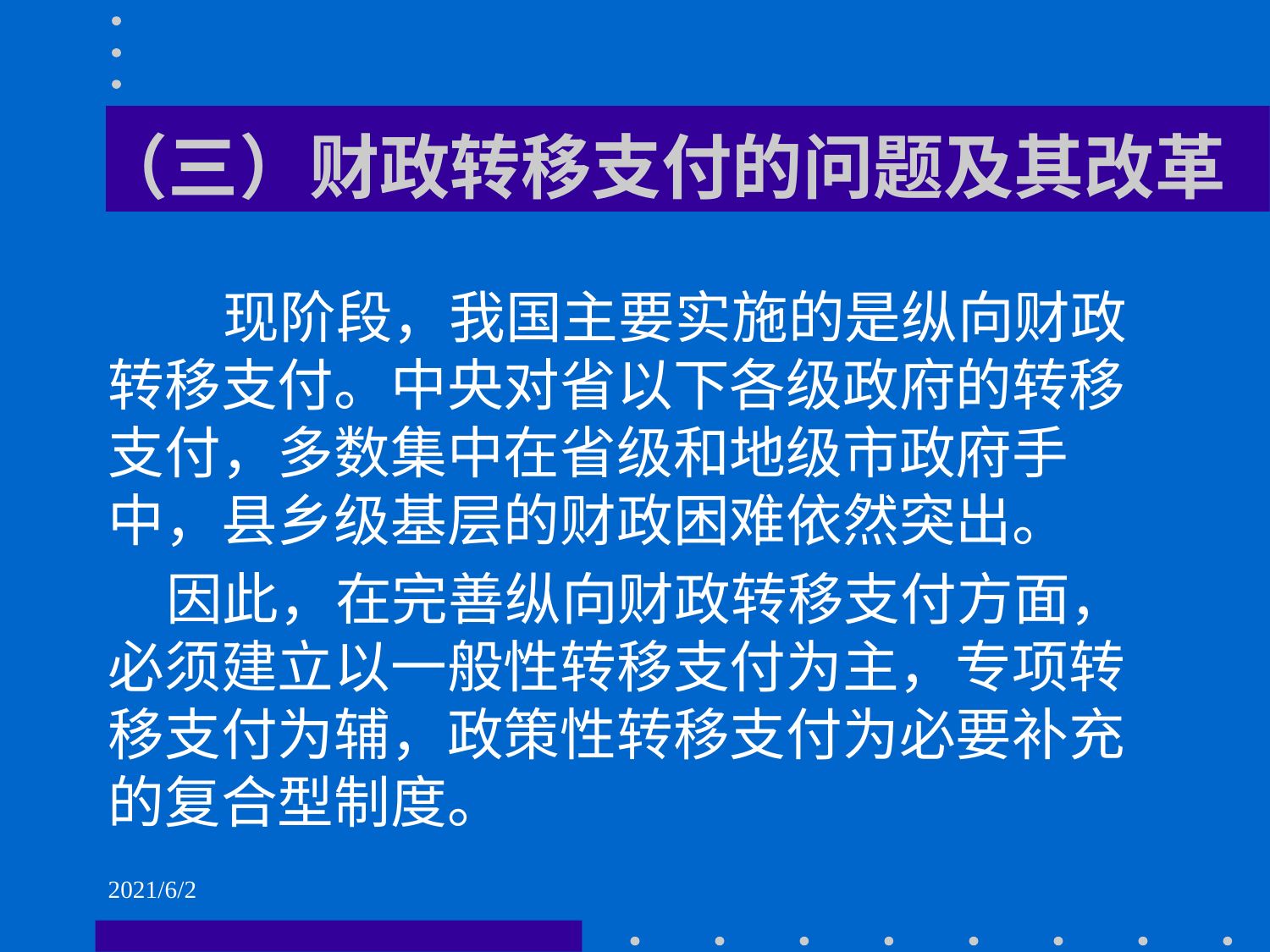

# （三）财政转移支付的问题及其改革
        现阶段，我国主要实施的是纵向财政转移支付。中央对省以下各级政府的转移支付，多数集中在省级和地级市政府手中，县乡级基层的财政困难依然突出。
       因此，在完善纵向财政转移支付方面，必须建立以一般性转移支付为主，专项转移支付为辅，政策性转移支付为必要补充的复合型制度。
2021/6/2